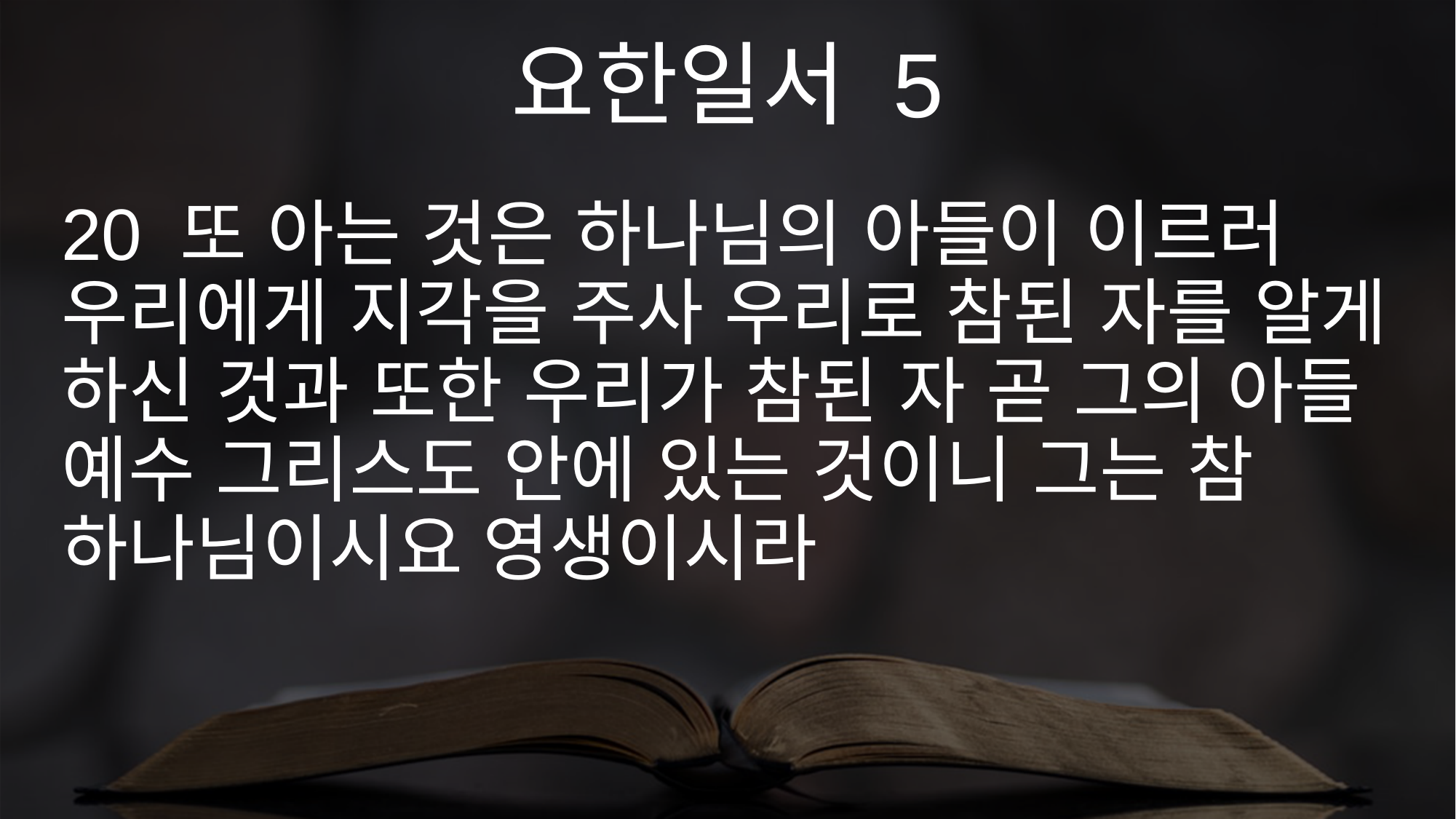

요한일서 5
20 또 아는 것은 하나님의 아들이 이르러 우리에게 지각을 주사 우리로 참된 자를 알게 하신 것과 또한 우리가 참된 자 곧 그의 아들 예수 그리스도 안에 있는 것이니 그는 참 하나님이시요 영생이시라